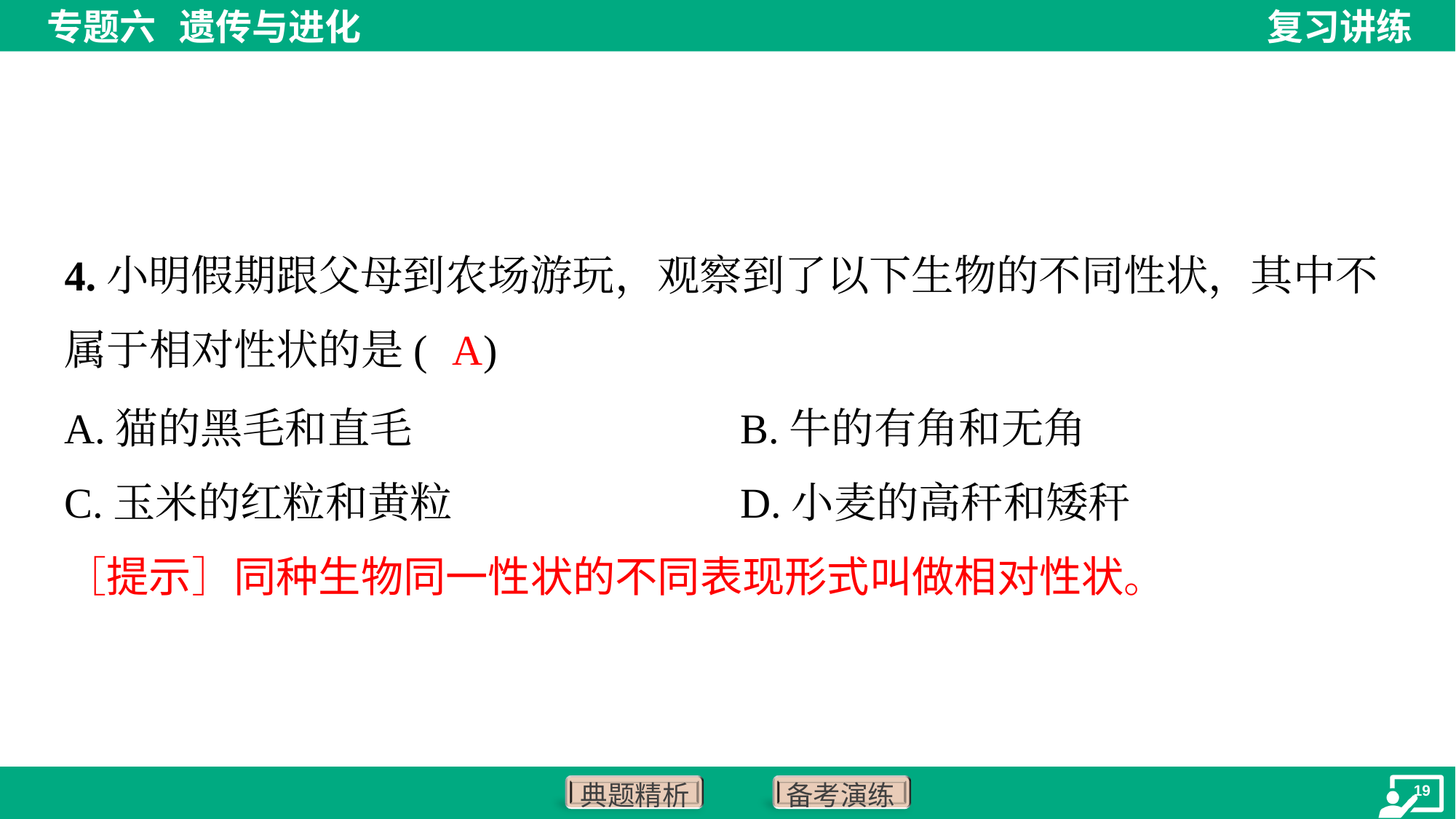

4.小明假期跟父母到农场游玩，观察到了以下生物的不同性状，其中不
属于相对性状的是(     )
A
A.猫的黑毛和直毛	B.牛的有角和无角
C.玉米的红粒和黄粒	D.小麦的高秆和矮秆
［提示］同种生物同一性状的不同表现形式叫做相对性状。